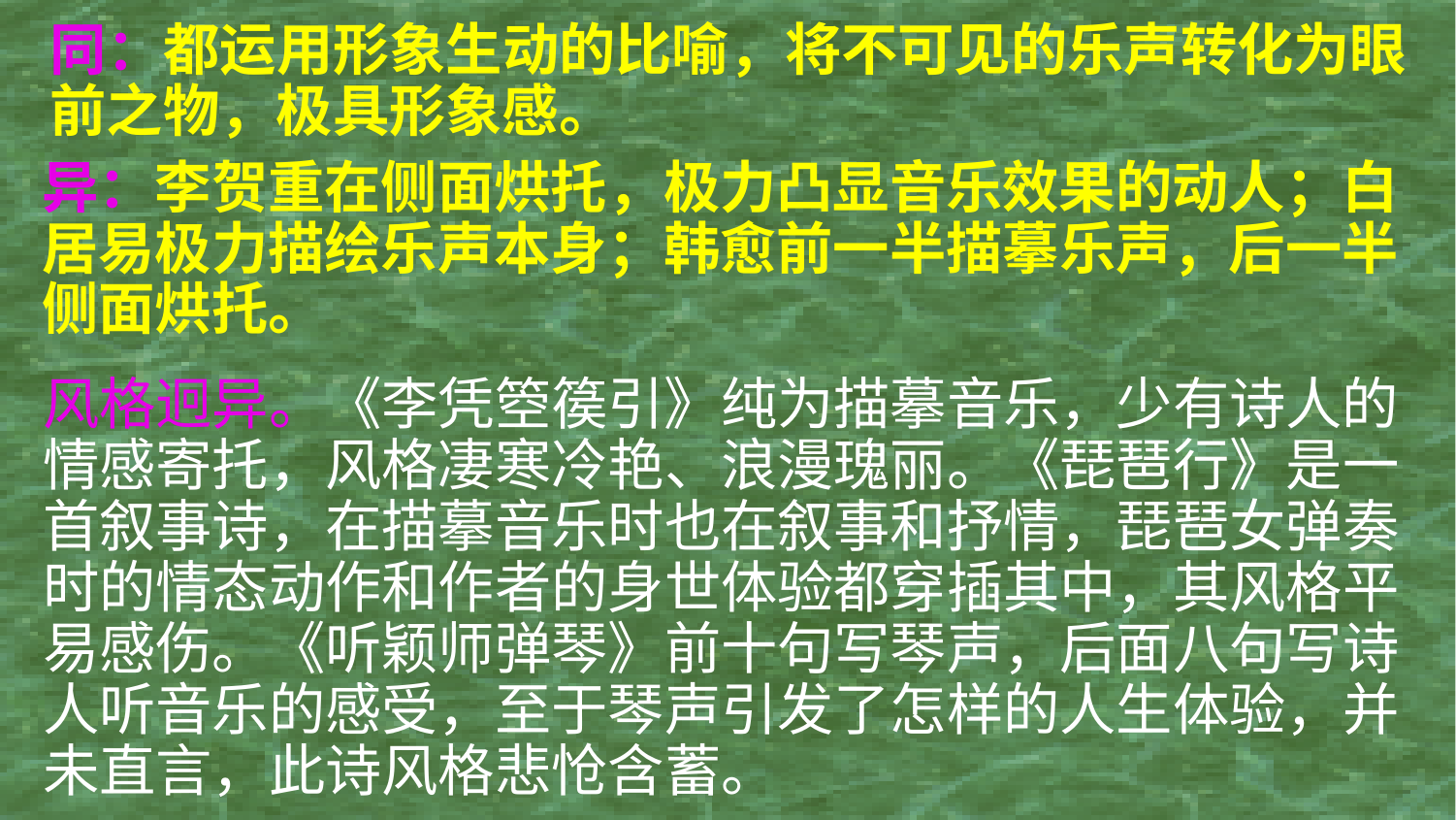

同：都运用形象生动的比喻，将不可见的乐声转化为眼前之物，极具形象感。
异：李贺重在侧面烘托，极力凸显音乐效果的动人；白居易极力描绘乐声本身；韩愈前一半描摹乐声，后一半侧面烘托。
风格迥异。《李凭箜篌引》纯为描摹音乐，少有诗人的情感寄托，风格凄寒冷艳、浪漫瑰丽。《琵琶行》是一首叙事诗，在描摹音乐时也在叙事和抒情，琵琶女弹奏时的情态动作和作者的身世体验都穿插其中，其风格平易感伤。《听颖师弹琴》前十句写琴声，后面八句写诗人听音乐的感受，至于琴声引发了怎样的人生体验，并未直言，此诗风格悲怆含蓄。